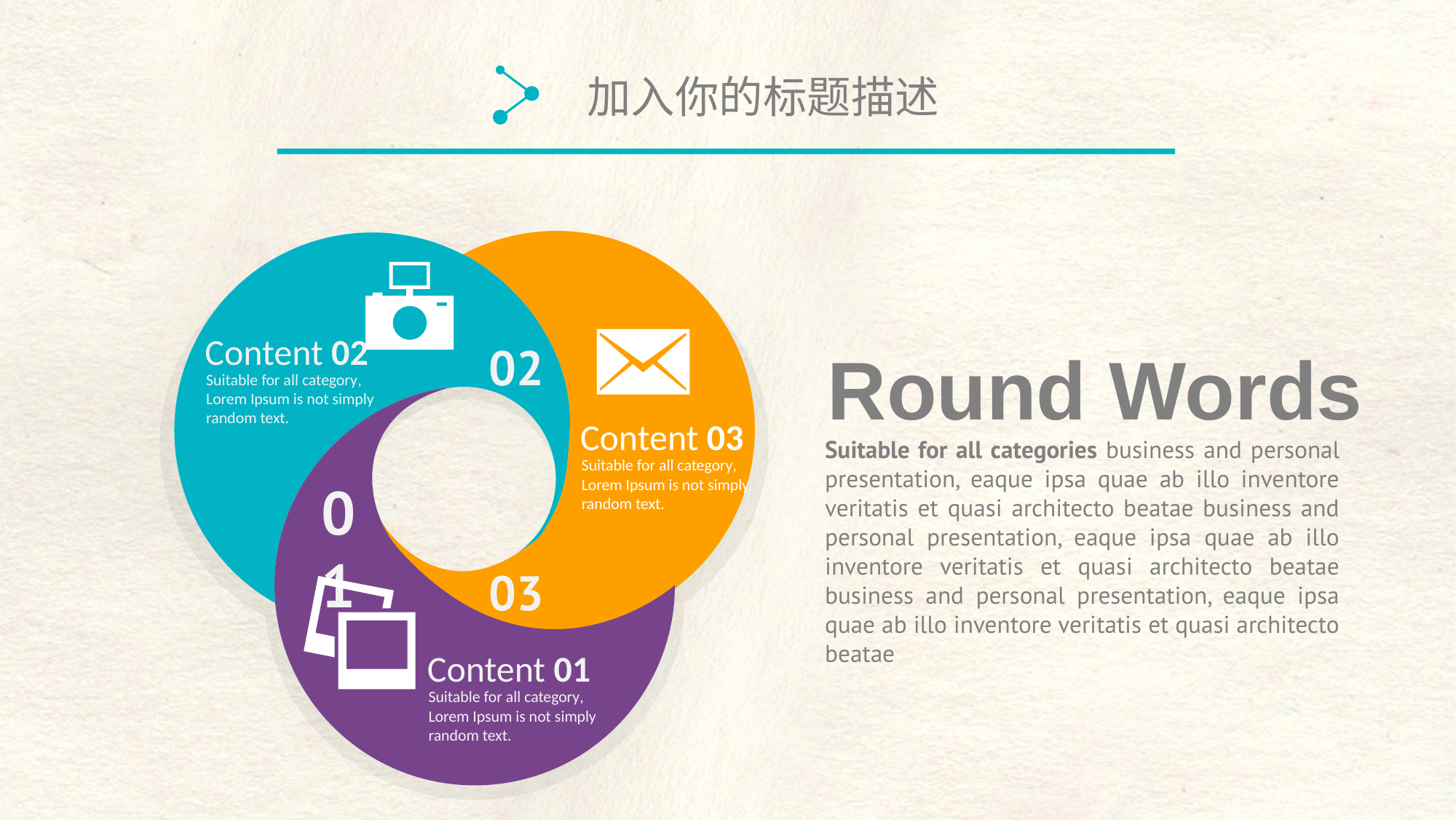

加入你的标题描述

Content 02

02
Round Words
Suitable for all category, Lorem Ipsum is not simply random text.

Content 03
Suitable for all categories business and personal presentation, eaque ipsa quae ab illo inventore veritatis et quasi architecto beatae business and personal presentation, eaque ipsa quae ab illo inventore veritatis et quasi architecto beatae business and personal presentation, eaque ipsa quae ab illo inventore veritatis et quasi architecto beatae

Suitable for all category, Lorem Ipsum is not simply random text.
01
03

Content 01
Suitable for all category, Lorem Ipsum is not simply random text.